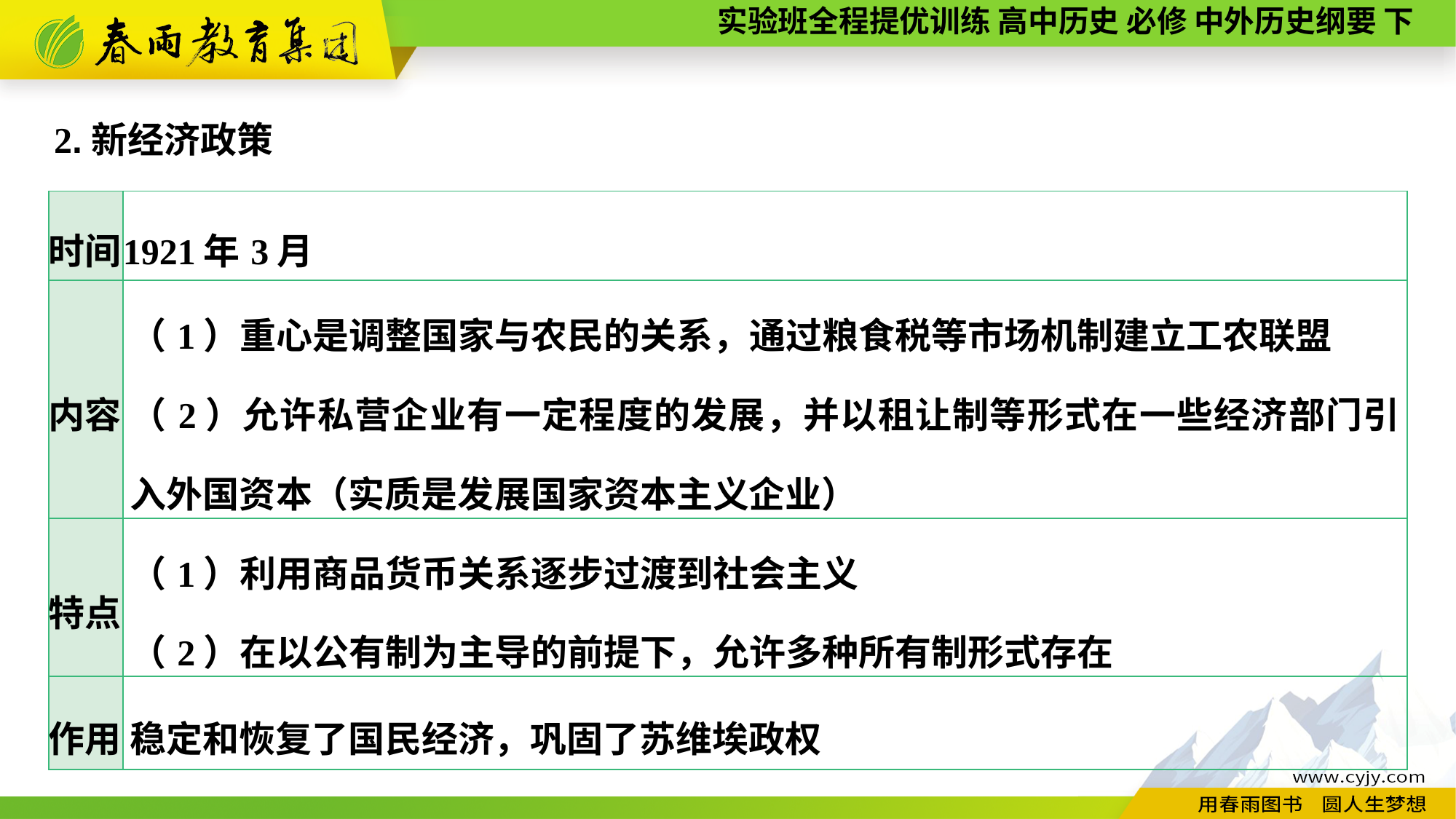

2.新经济政策
| 时间 | 1921年3月 |
| --- | --- |
| 内容 | （1）重心是调整国家与农民的关系，通过粮食税等市场机制建立工农联盟 （2）允许私营企业有一定程度的发展，并以租让制等形式在一些经济部门引入外国资本（实质是发展国家资本主义企业） |
| 特点 | （1）利用商品货币关系逐步过渡到社会主义 （2）在以公有制为主导的前提下，允许多种所有制形式存在 |
| 作用 | 稳定和恢复了国民经济，巩固了苏维埃政权 |